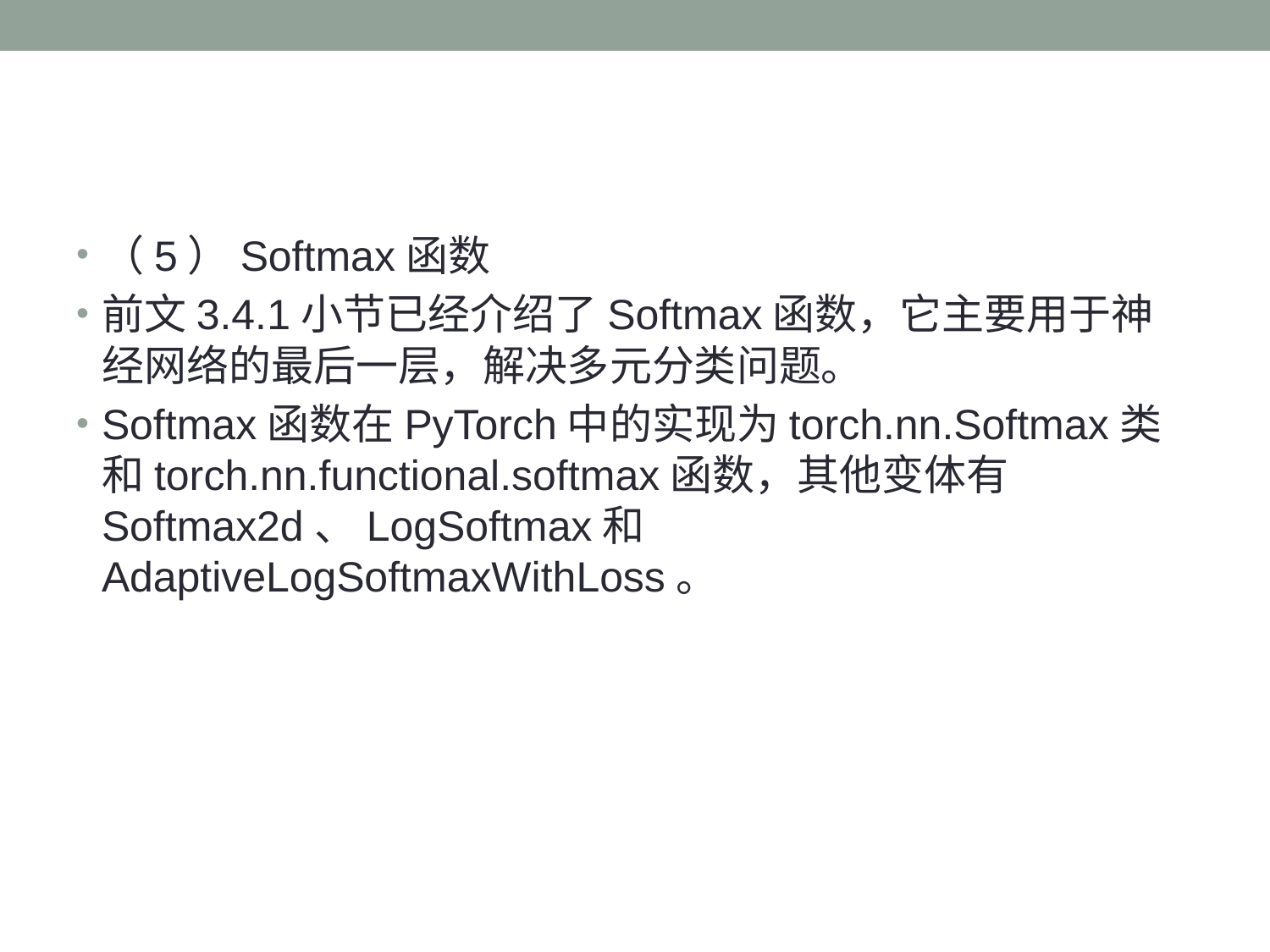

（5）Softmax函数
前文3.4.1小节已经介绍了Softmax函数，它主要用于神经网络的最后一层，解决多元分类问题。
Softmax函数在PyTorch中的实现为torch.nn.Softmax类和torch.nn.functional.softmax函数，其他变体有Softmax2d、LogSoftmax和AdaptiveLogSoftmaxWithLoss。